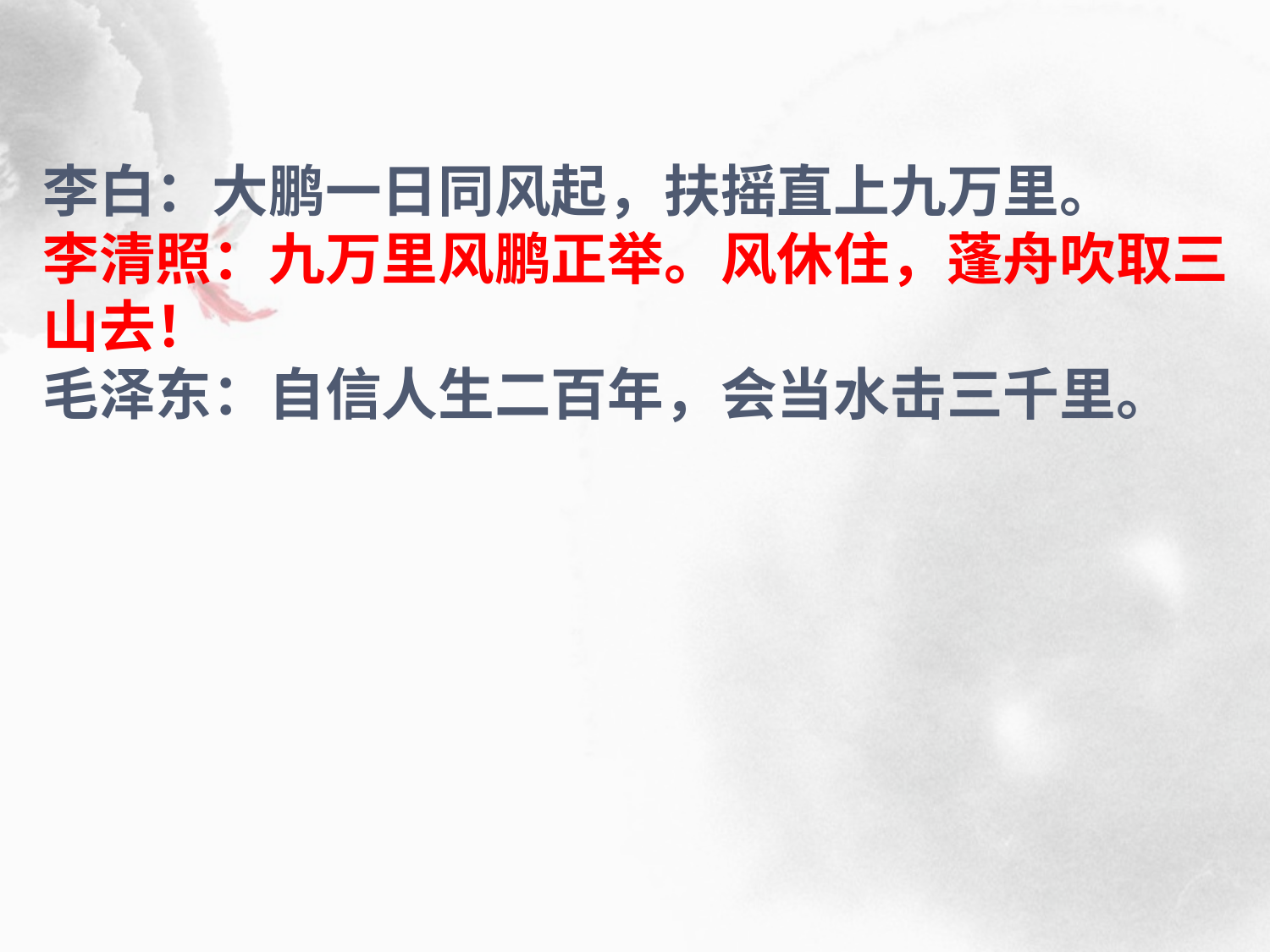

李白：大鹏一日同风起，扶摇直上九万里。
李清照：九万里风鹏正举。风休住，蓬舟吹取三山去！
毛泽东：自信人生二百年，会当水击三千里。